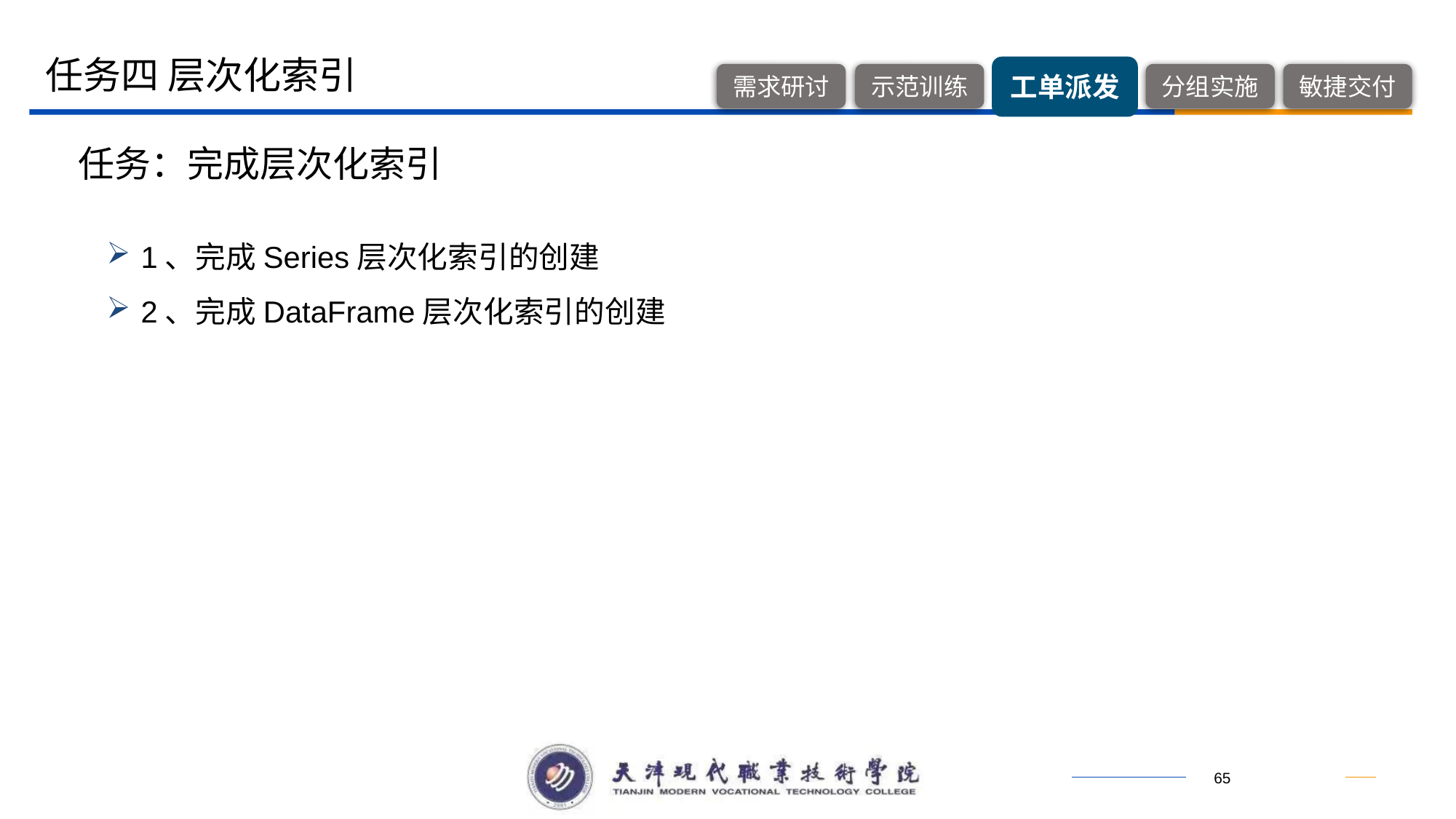

任务四 层次化索引

任务：完成层次化索引
1、完成Series层次化索引的创建
2、完成DataFrame层次化索引的创建